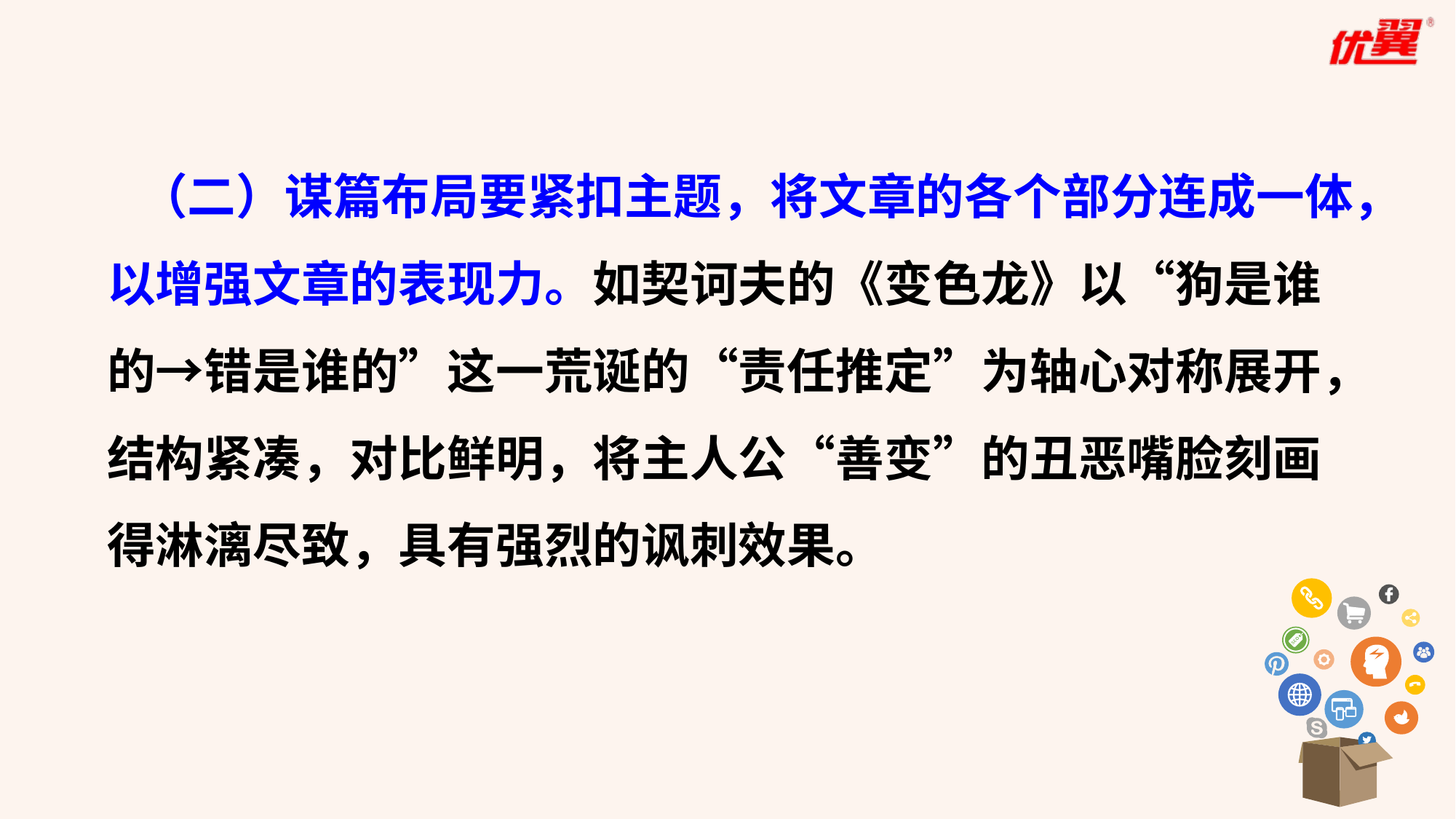

（二）谋篇布局要紧扣主题，将文章的各个部分连成一体，以增强文章的表现力。如契诃夫的《变色龙》以“狗是谁的→错是谁的”这一荒诞的“责任推定”为轴心对称展开，结构紧凑，对比鲜明，将主人公“善变”的丑恶嘴脸刻画得淋漓尽致，具有强烈的讽刺效果。